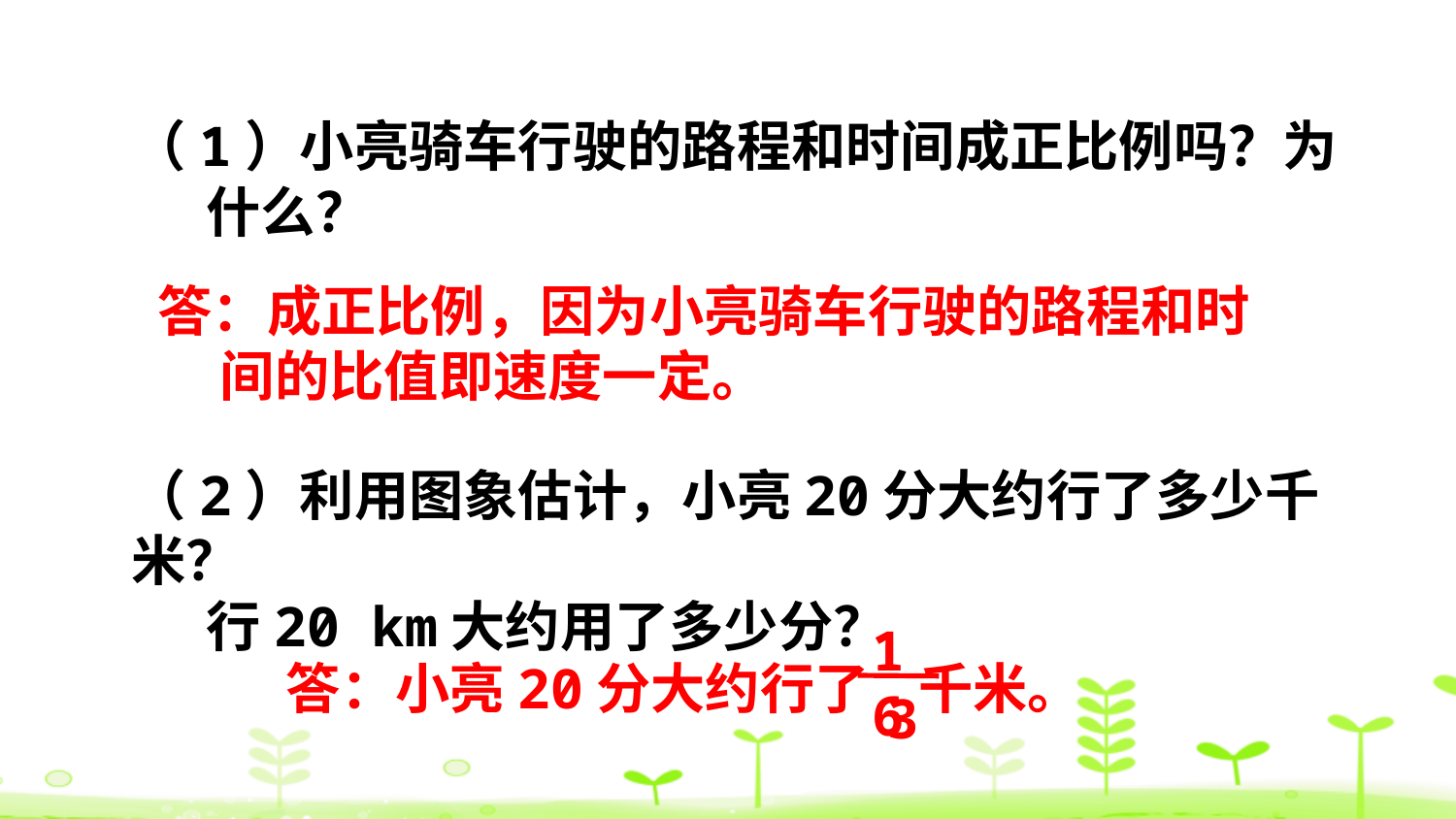

（1）小亮骑车行驶的路程和时间成正比例吗？为
     什么？
答：成正比例，因为小亮骑车行驶的路程和时
    间的比值即速度一定。
（2）利用图象估计，小亮20分大约行了多少千米？
     行20 km大约用了多少分？
16
3
答：小亮20分大约行了    千米。